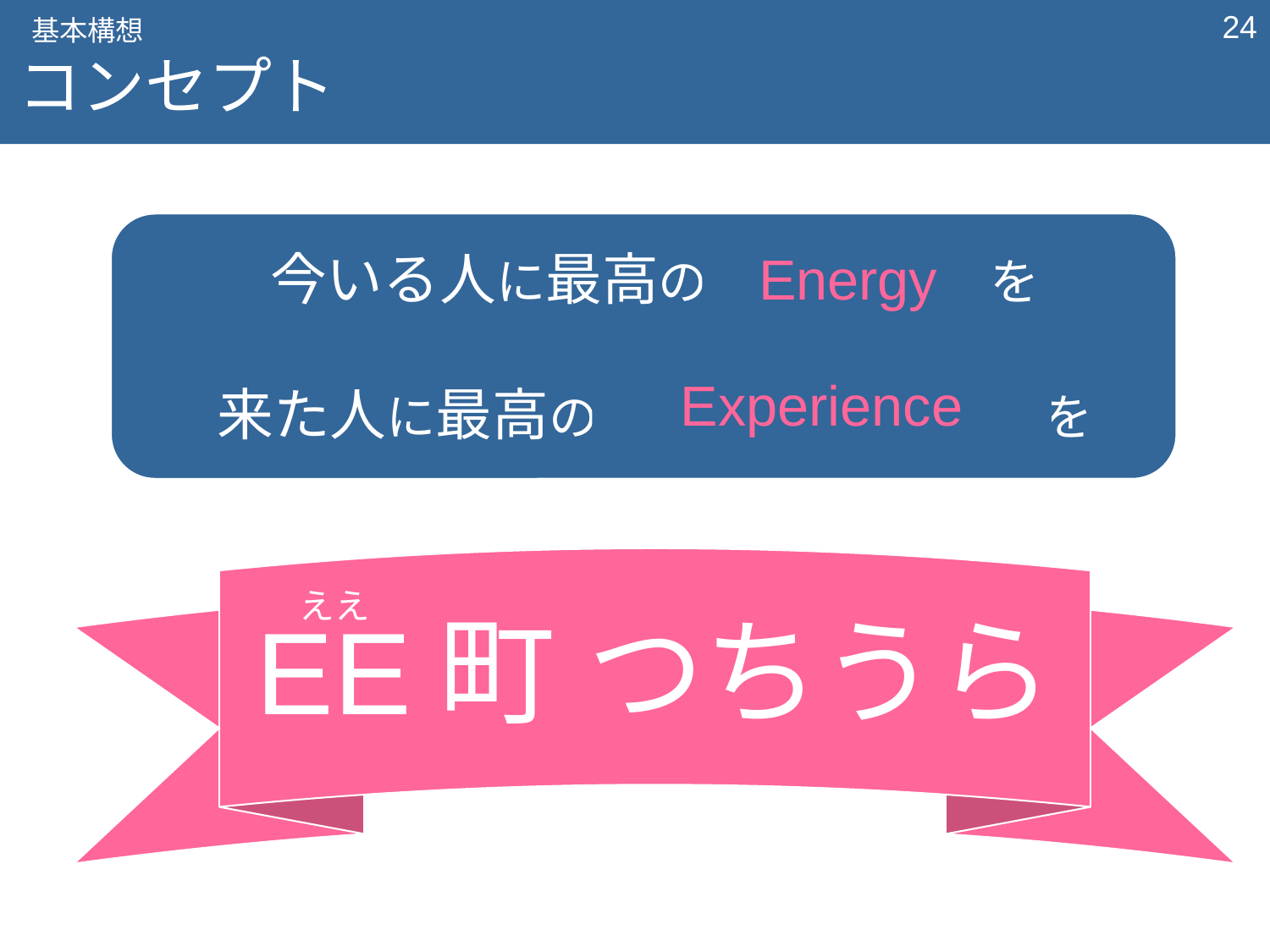

24
基本構想
コンセプト

今いる人に最高のエネルギーを

来た人に最高のエクスペリエンスを
Energy
Experience

ええ
EE町 つちうら